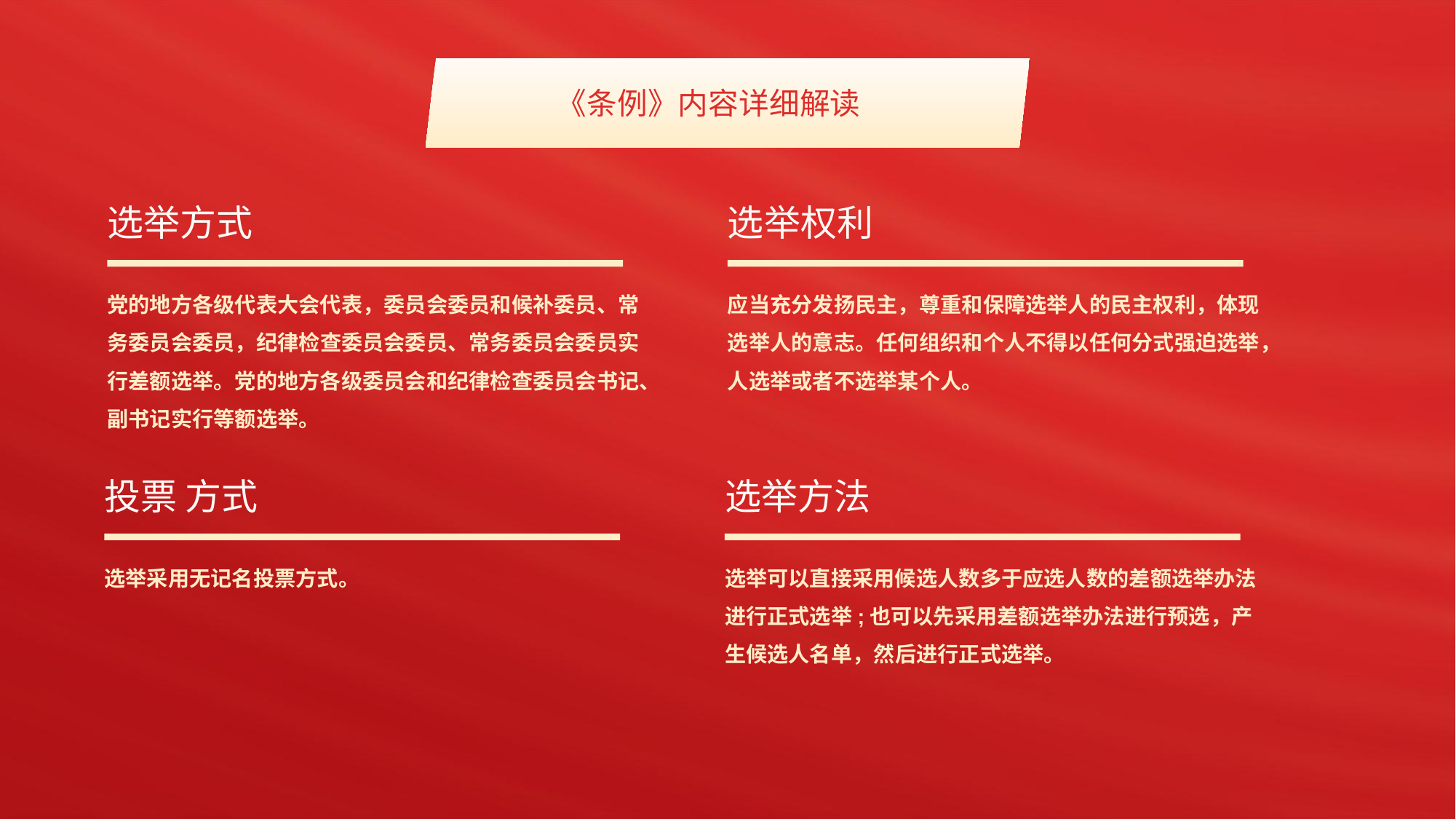

《条例》内容详细解读
选举方式
选举权利

党的地方各级代表大会代表，委员会委员和候补委员、常务委员会委员，纪律检查委员会委员、常务委员会委员实行差额选举。党的地方各级委员会和纪律检查委员会书记、副书记实行等额选举。
应当充分发扬民主，尊重和保障选举人的民主权利，体现选举人的意志。任何组织和个人不得以任何分式强迫选举，人选举或者不选举某个人。
投票 方式
选举方法

选举采用无记名投票方式。
选举可以直接采用候选人数多于应选人数的差额选举办法进行正式选举;也可以先采用差额选举办法进行预选，产生候选人名单，然后进行正式选举。